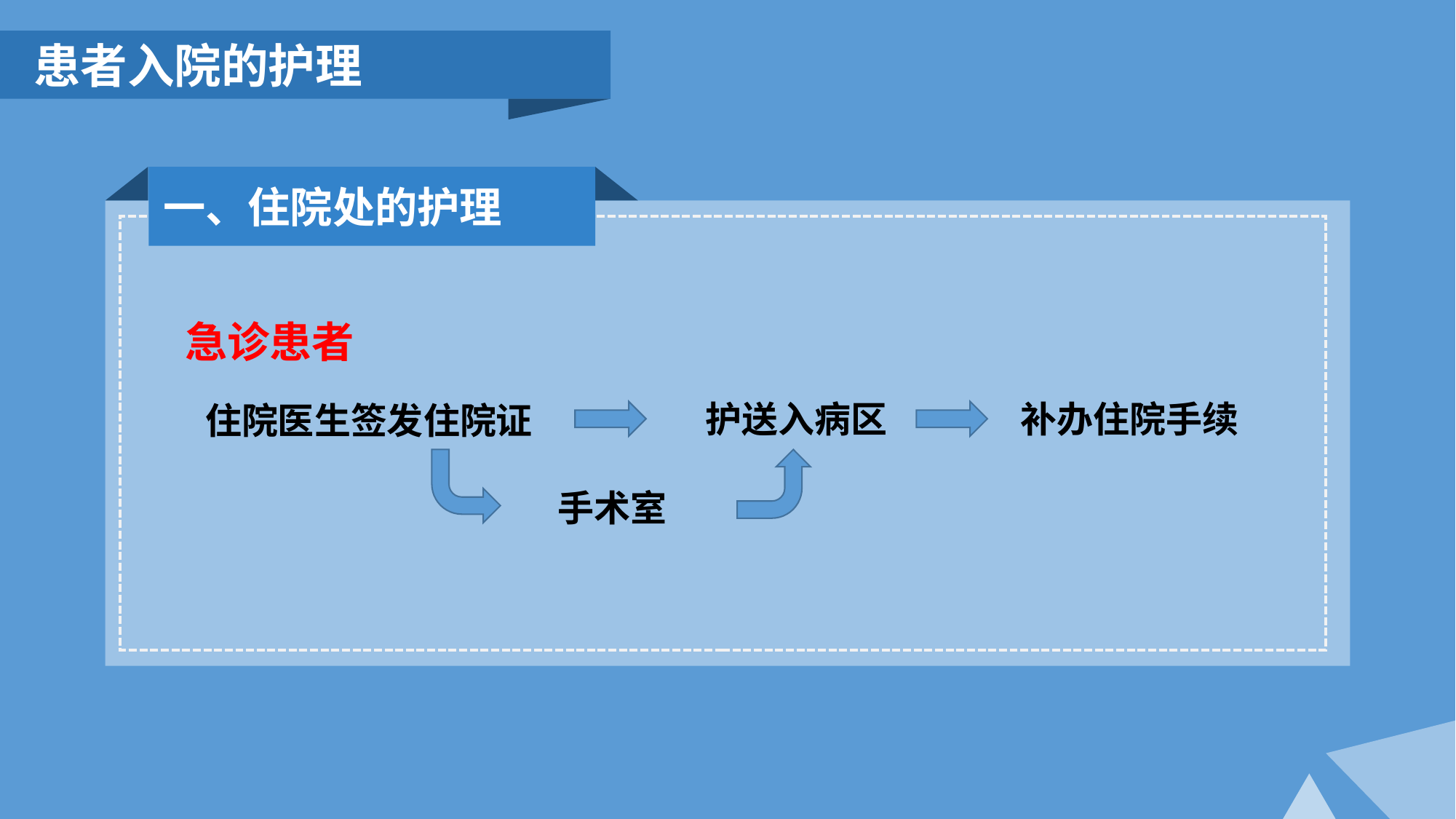

患者入院的护理

一、住院处的护理

急诊患者
护送入病区
补办住院手续
   住院医生签发住院证

手术室